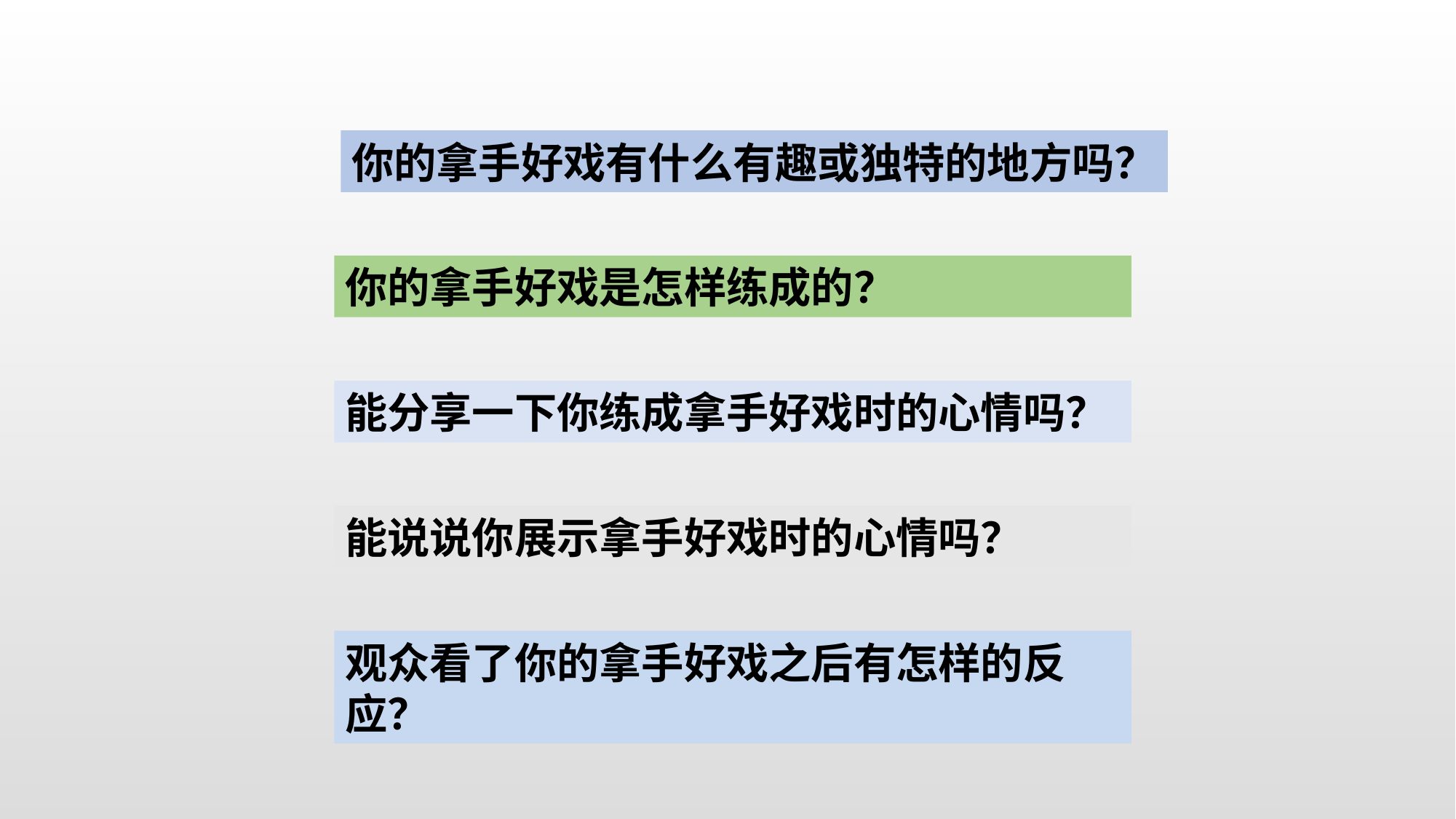

你的拿手好戏有什么有趣或独特的地方吗？
你的拿手好戏是怎样练成的？
能分享一下你练成拿手好戏时的心情吗？
能说说你展示拿手好戏时的心情吗？
观众看了你的拿手好戏之后有怎样的反应？